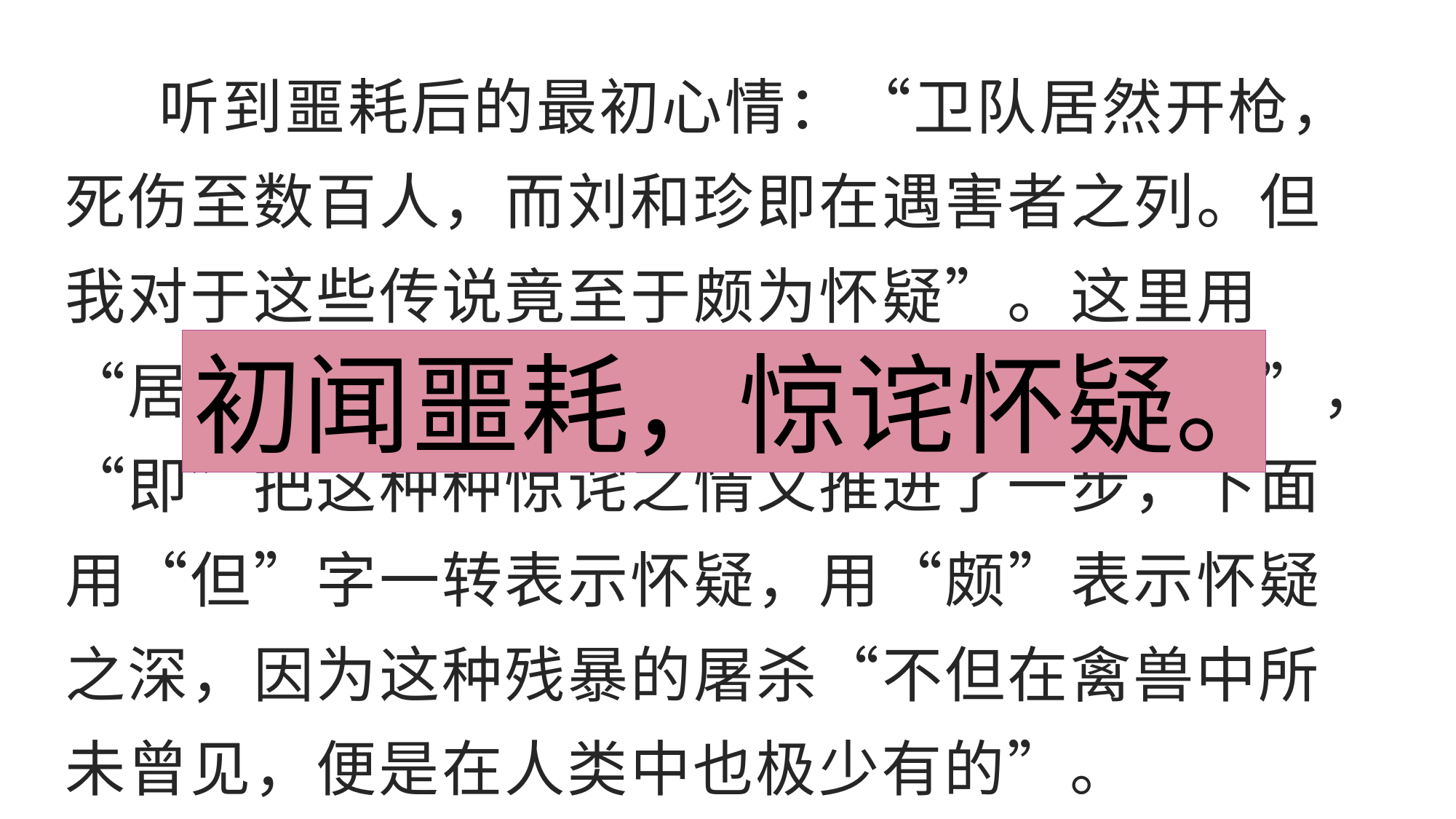

听到噩耗后的最初心情：“卫队居然开枪，死伤至数百人，而刘和珍即在遇害者之列。但我对于这些传说竟至于颇为怀疑”。这里用“居然”一词表听到噩耗后的惊诧，用“而”，“即”把这种种惊诧之情又推进了一步，下面用“但”字一转表示怀疑，用“颇”表示怀疑之深，因为这种残暴的屠杀“不但在禽兽中所未曾见，便是在人类中也极少有的”。
初闻噩耗，惊诧怀疑。